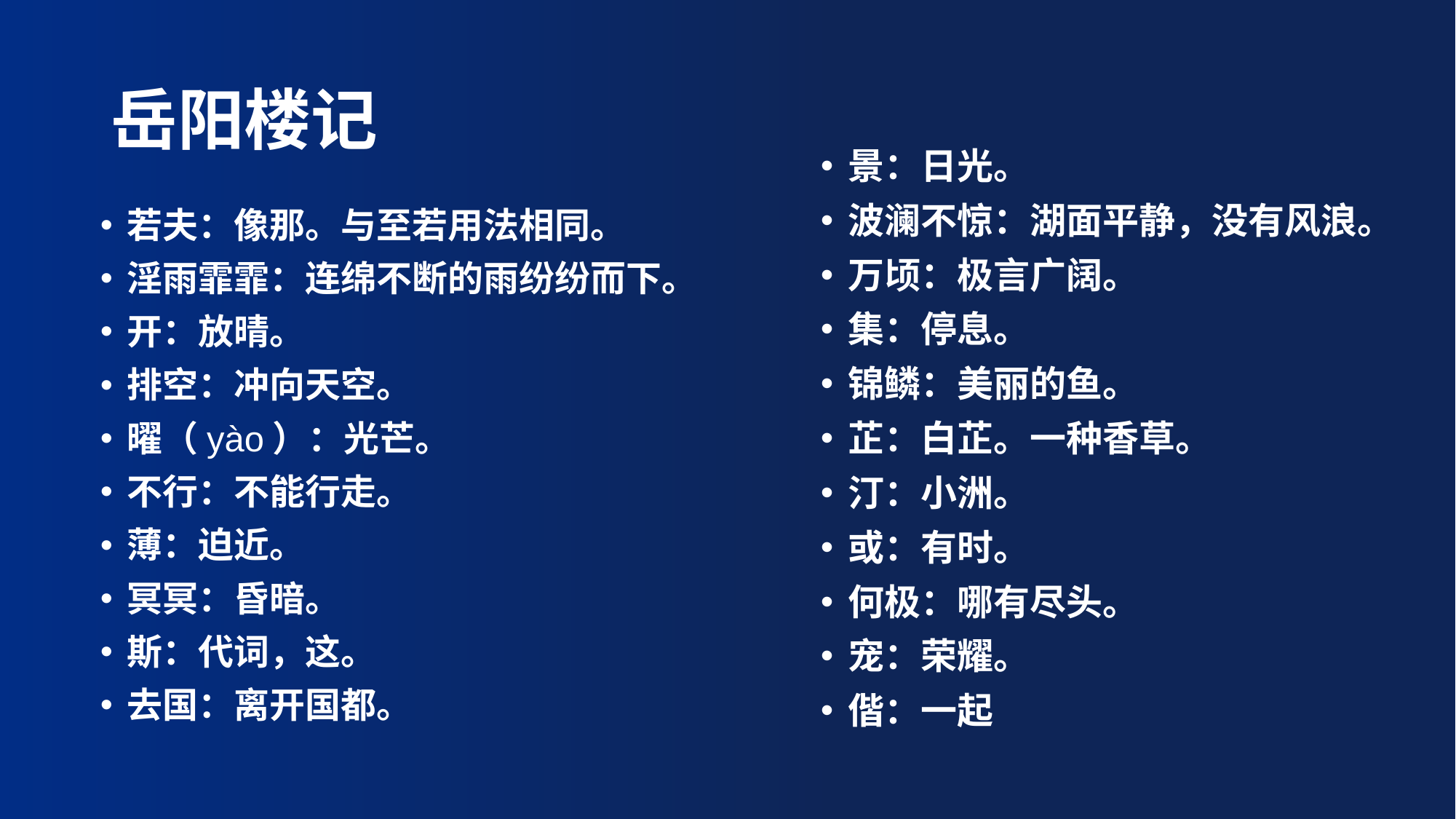

# 岳阳楼记
景：日光。
波澜不惊：湖面平静，没有风浪。
万顷：极言广阔。
集：停息。
锦鳞：美丽的鱼。
芷：白芷。一种香草。
汀：小洲。
或：有时。
何极：哪有尽头。
宠：荣耀。
偕：一起

若夫：像那。与至若用法相同。
淫雨霏霏：连绵不断的雨纷纷而下。
开：放晴。
排空：冲向天空。
曜（yào）：光芒。
不行：不能行走。
薄：迫近。
冥冥：昏暗。
斯：代词，这。
去国：离开国都。